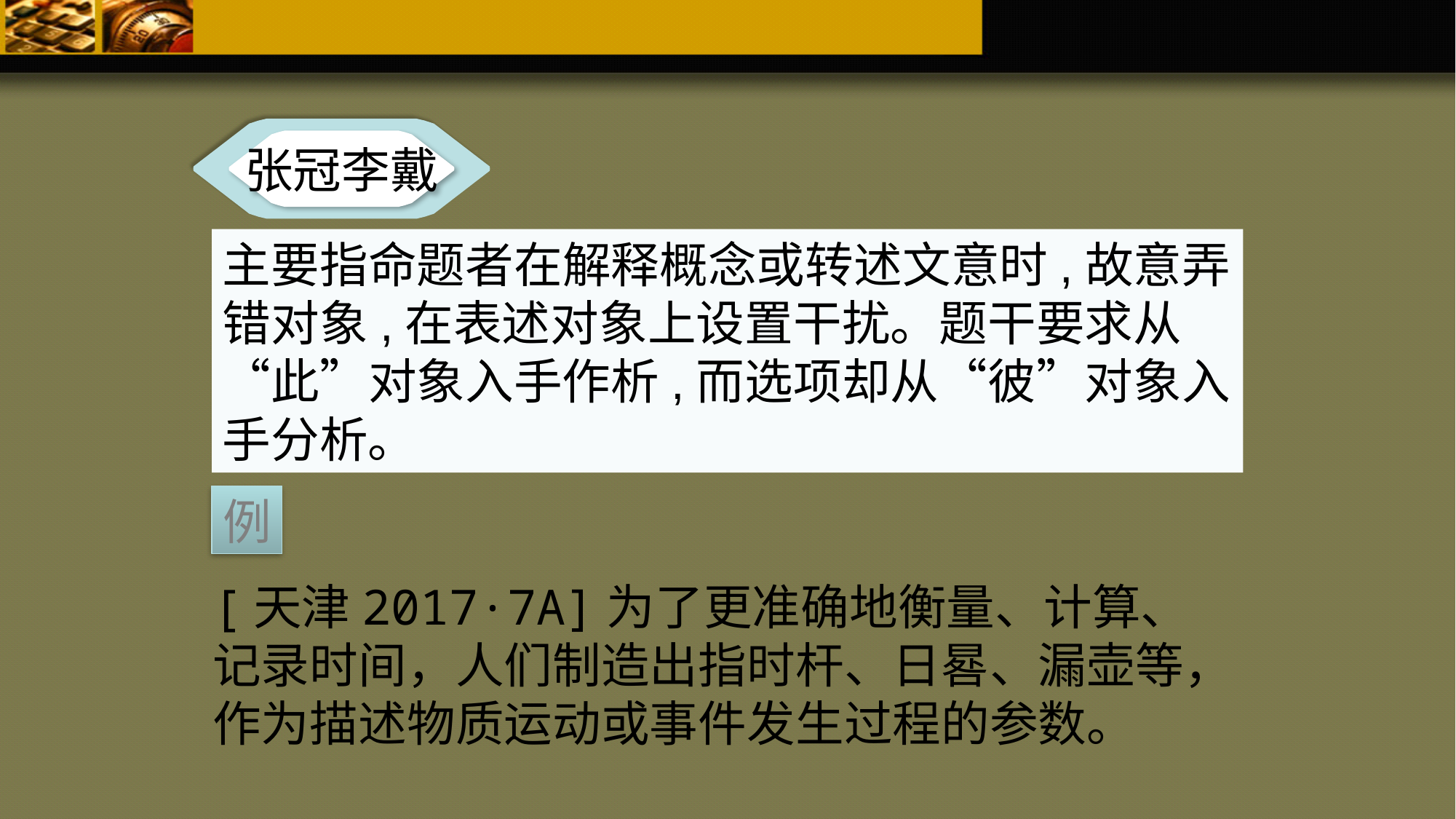

张冠李戴
主要指命题者在解释概念或转述文意时,故意弄错对象,在表述对象上设置干扰。题干要求从“此”对象入手作析,而选项却从“彼”对象入手分析。
例
[天津2017·7A]为了更准确地衡量、计算、记录时间，人们制造出指时杆、日晷、漏壶等，作为描述物质运动或事件发生过程的参数。